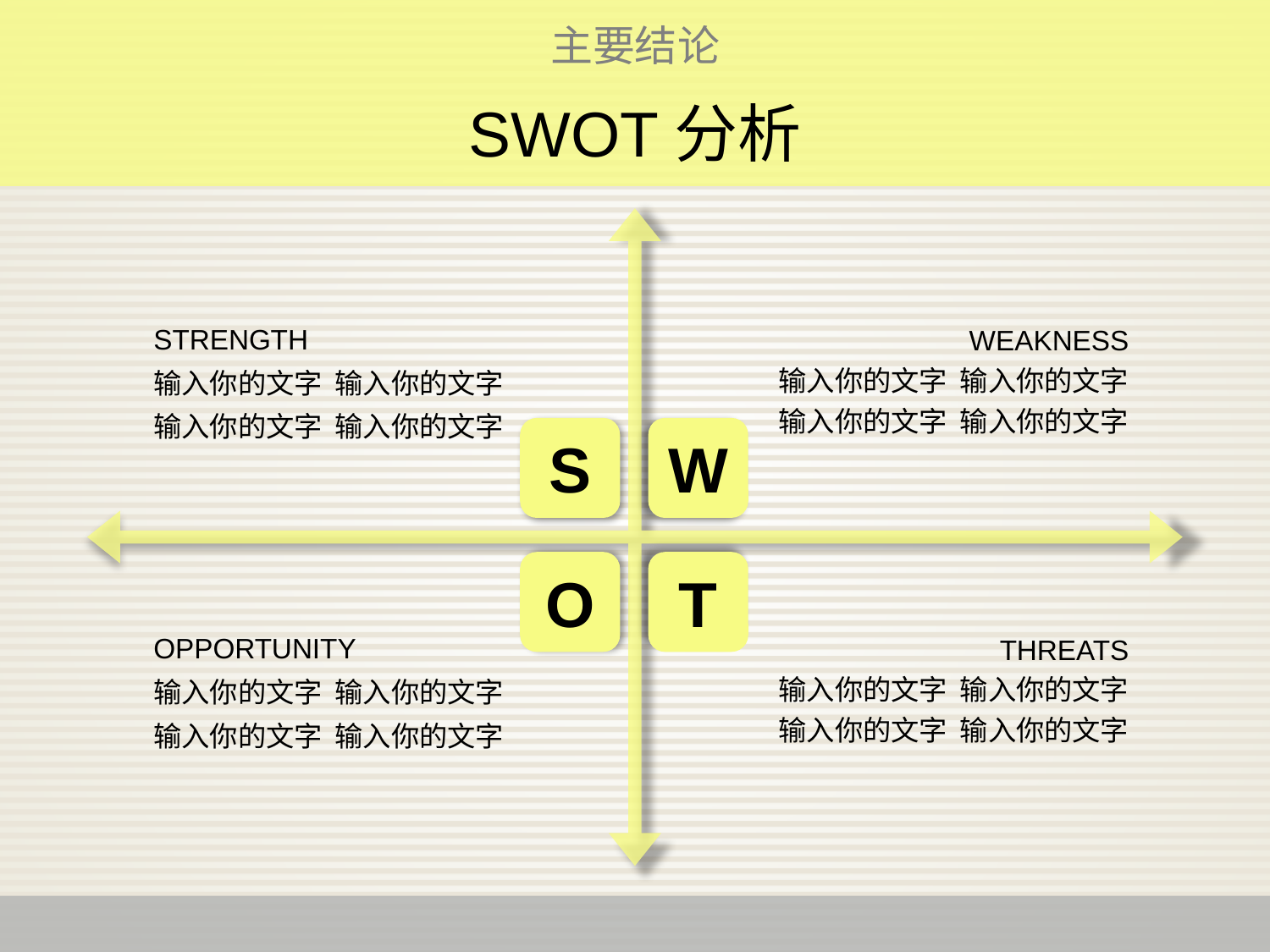

主要结论
# SWOT分析
STRENGTH
输入你的文字  输入你的文字
输入你的文字  输入你的文字
WEAKNESS
输入你的文字  输入你的文字
输入你的文字  输入你的文字
OPPORTUNITY
输入你的文字  输入你的文字
输入你的文字  输入你的文字
THREATS
输入你的文字  输入你的文字
输入你的文字  输入你的文字
S
W
O
T